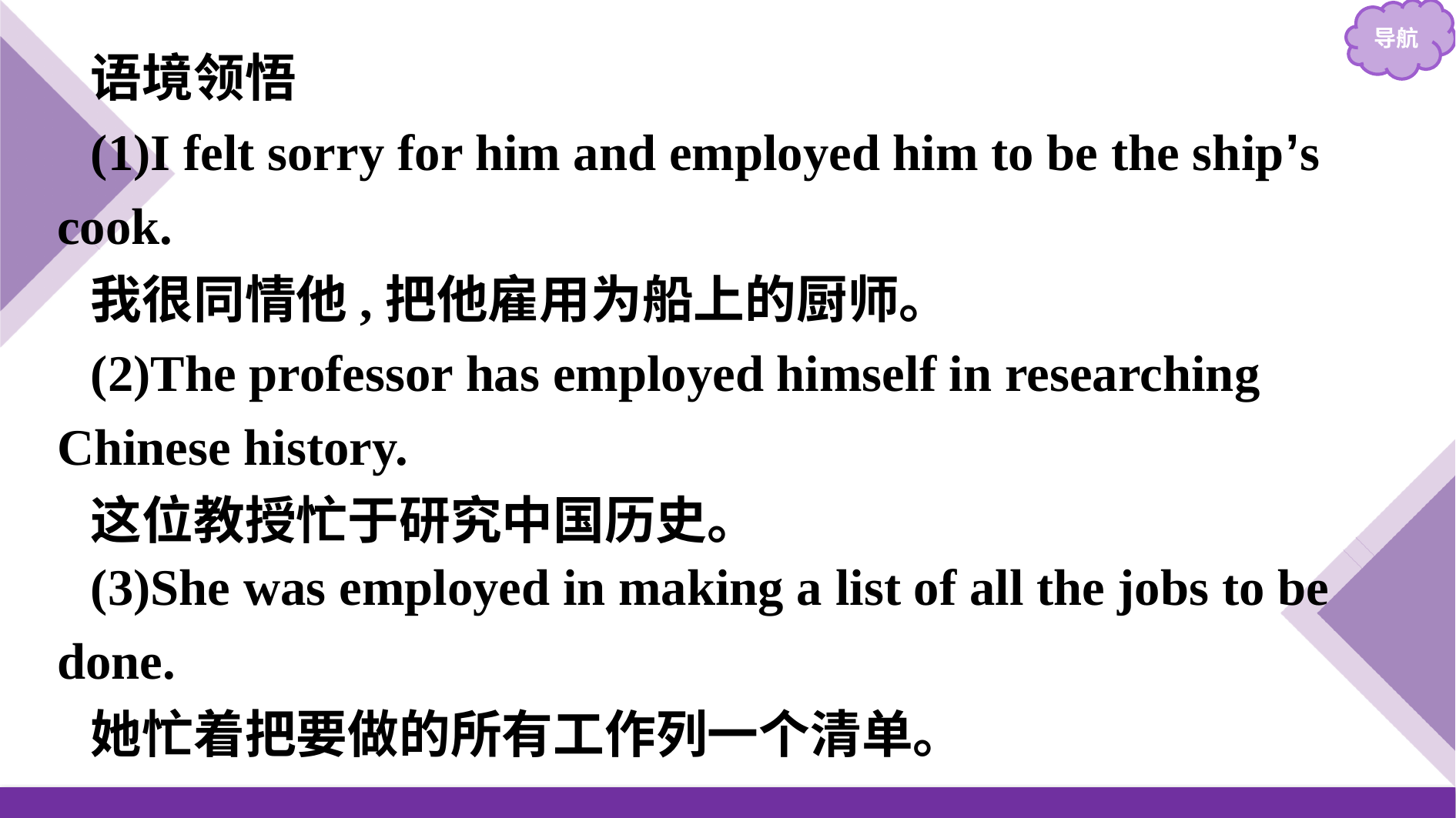

语境领悟
(1)I felt sorry for him and employed him to be the ship’s cook.
我很同情他,把他雇用为船上的厨师。
(2)The professor has employed himself in researching Chinese history.
这位教授忙于研究中国历史。
(3)She was employed in making a list of all the jobs to be done.
她忙着把要做的所有工作列一个清单。